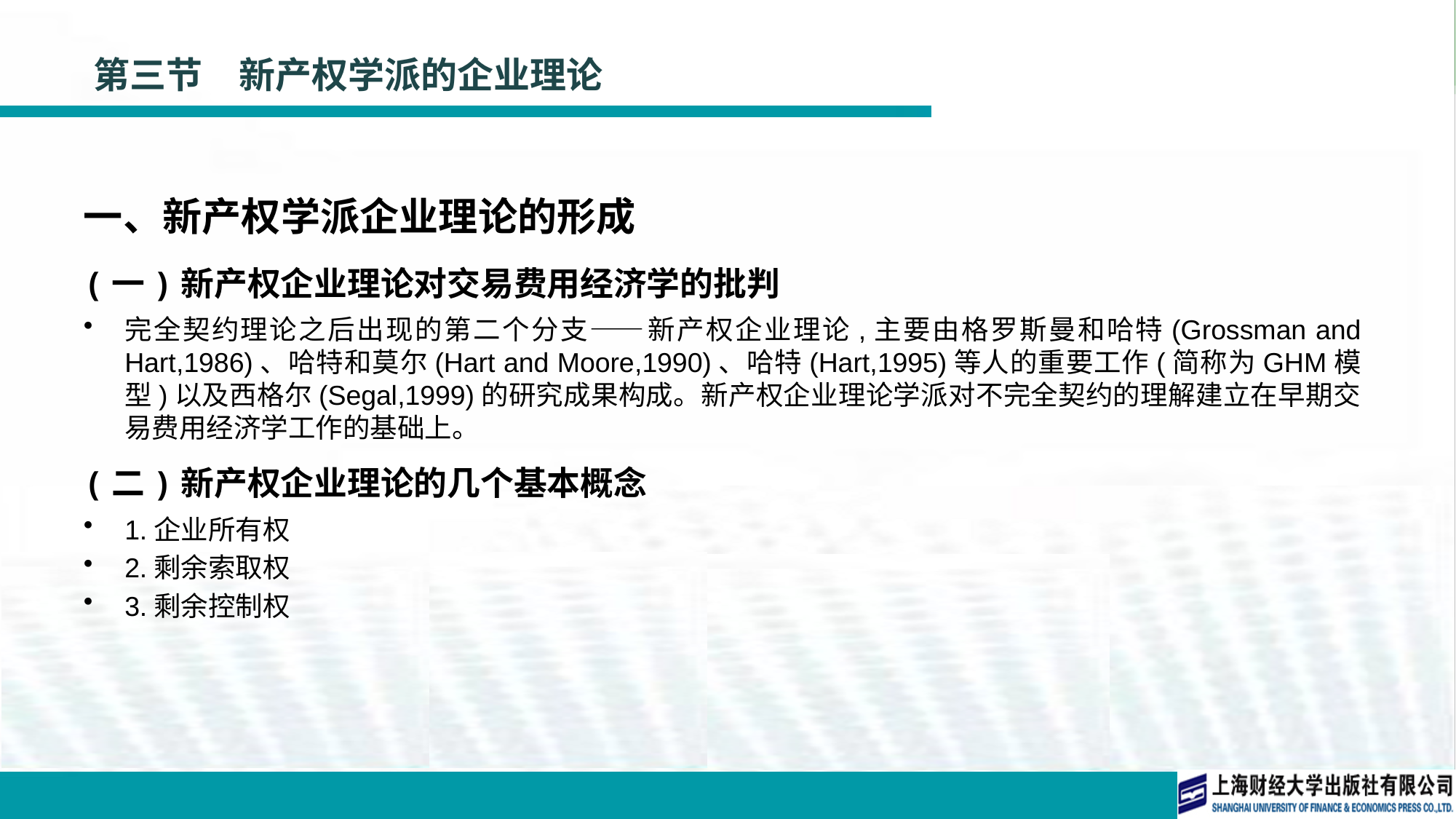

# 第三节　新产权学派的企业理论
一、新产权学派企业理论的形成
(一)新产权企业理论对交易费用经济学的批判
完全契约理论之后出现的第二个分支——新产权企业理论,主要由格罗斯曼和哈特(Grossman and Hart,1986)、哈特和莫尔(Hart and Moore,1990)、哈特(Hart,1995)等人的重要工作(简称为GHM模型)以及西格尔(Segal,1999)的研究成果构成。新产权企业理论学派对不完全契约的理解建立在早期交易费用经济学工作的基础上。
(二)新产权企业理论的几个基本概念
1.企业所有权
2.剩余索取权
3.剩余控制权